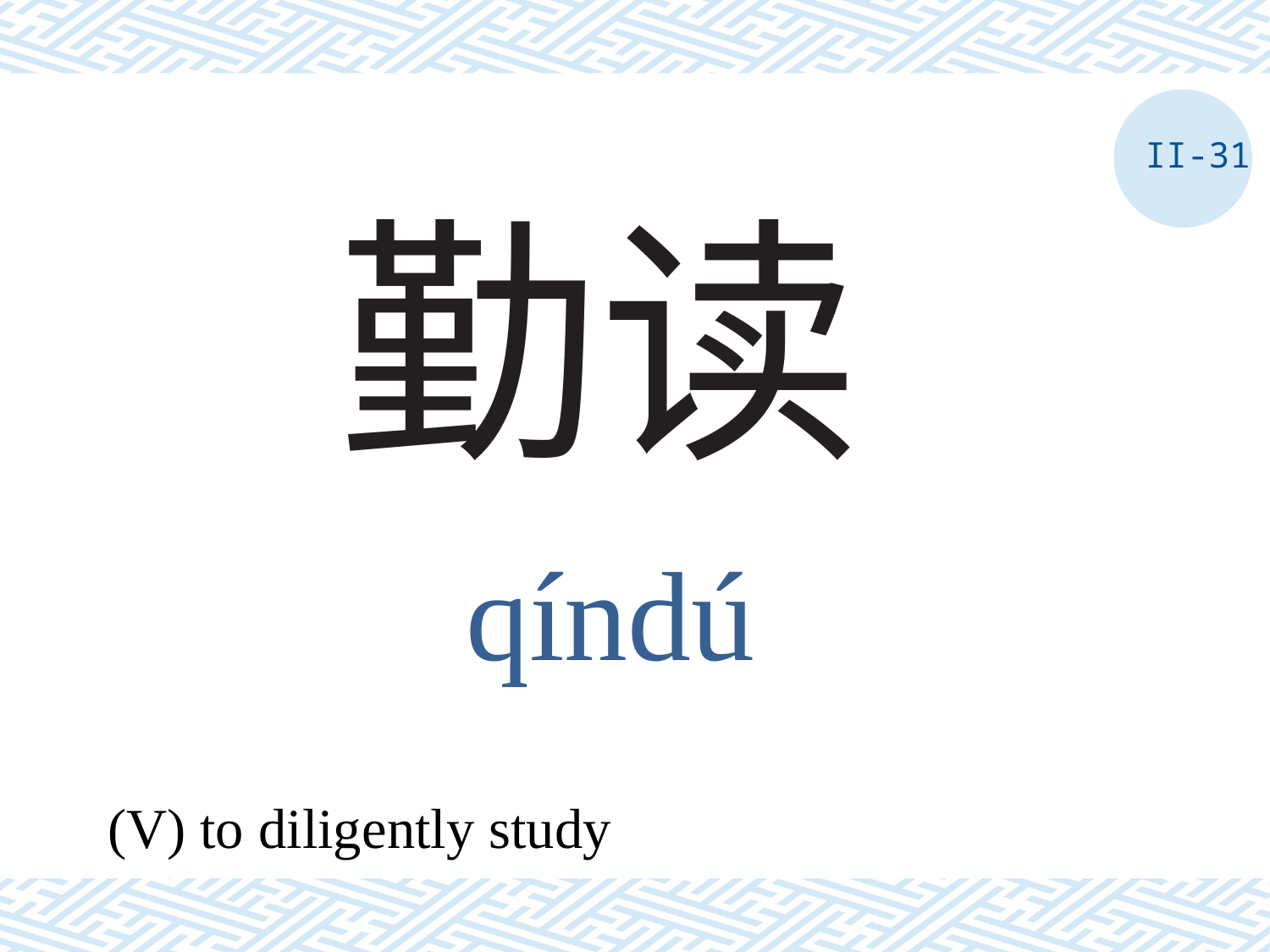

II-31

# 勤读
qíndú
(V) to diligently study